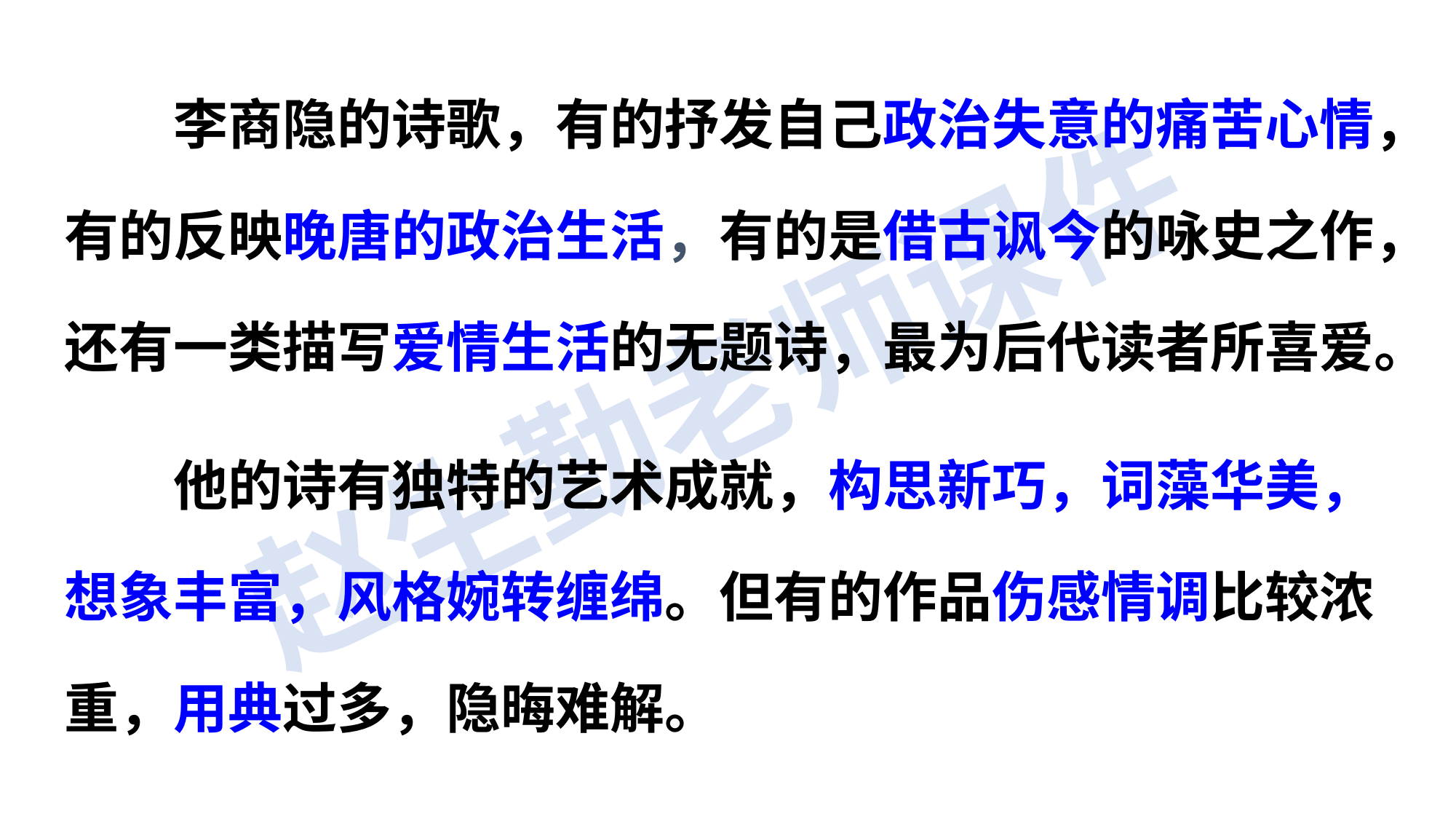

李商隐的诗歌，有的抒发自己政治失意的痛苦心情，有的反映晚唐的政治生活，有的是借古讽今的咏史之作，还有一类描写爱情生活的无题诗，最为后代读者所喜爱。
　　他的诗有独特的艺术成就，构思新巧，词藻华美，想象丰富，风格婉转缠绵。但有的作品伤感情调比较浓重，用典过多，隐晦难解。